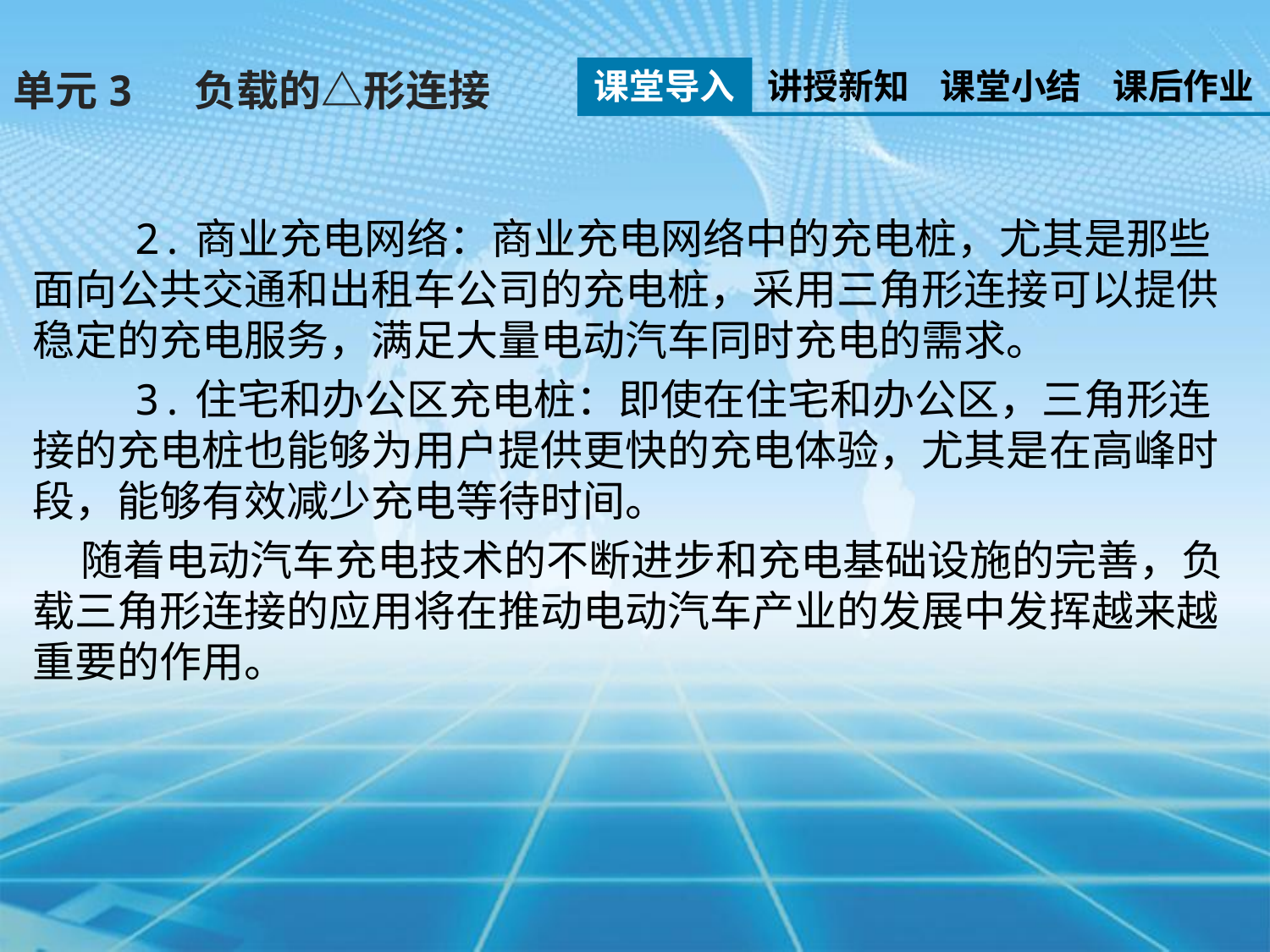

课堂导入
讲授新知
课堂小结
课后作业
单元3  负载的△形连接
    2.商业充电网络：商业充电网络中的充电桩，尤其是那些面向公共交通和出租车公司的充电桩，采用三角形连接可以提供稳定的充电服务，满足大量电动汽车同时充电的需求。
    3.住宅和办公区充电桩：即使在住宅和办公区，三角形连接的充电桩也能够为用户提供更快的充电体验，尤其是在高峰时段，能够有效减少充电等待时间。
    随着电动汽车充电技术的不断进步和充电基础设施的完善，负载三角形连接的应用将在推动电动汽车产业的发展中发挥越来越重要的作用。